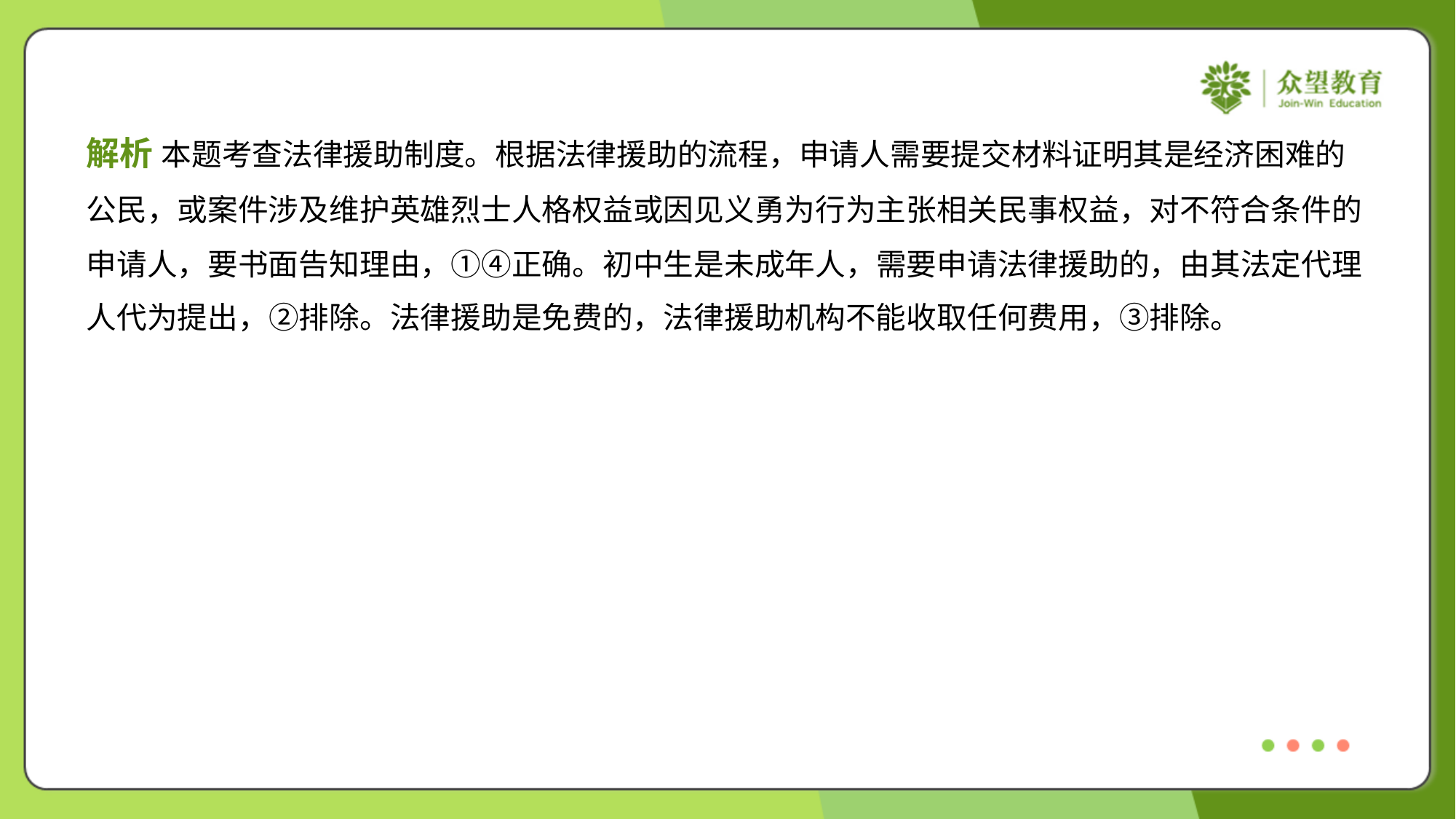

解析 本题考查法律援助制度。根据法律援助的流程，申请人需要提交材料证明其是经济困难的
公民，或案件涉及维护英雄烈士人格权益或因见义勇为行为主张相关民事权益，对不符合条件的
申请人，要书面告知理由，①④正确。初中生是未成年人，需要申请法律援助的，由其法定代理
人代为提出，②排除。法律援助是免费的，法律援助机构不能收取任何费用，③排除。